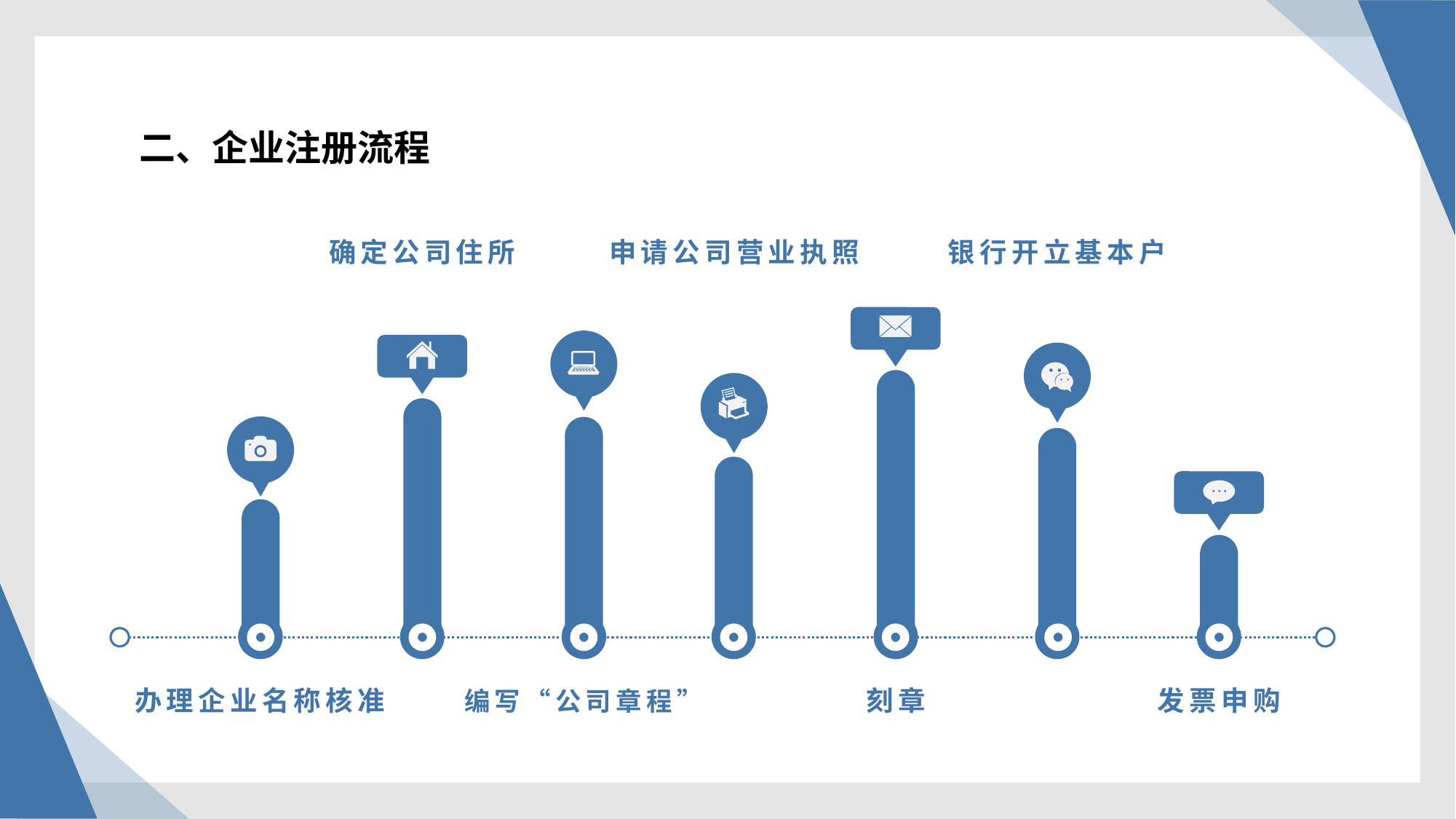

二、企业注册流程
确定公司住所
申请公司营业执照
银行开立基本户

办理企业名称核准
编写“公司章程”
刻章
发票申购